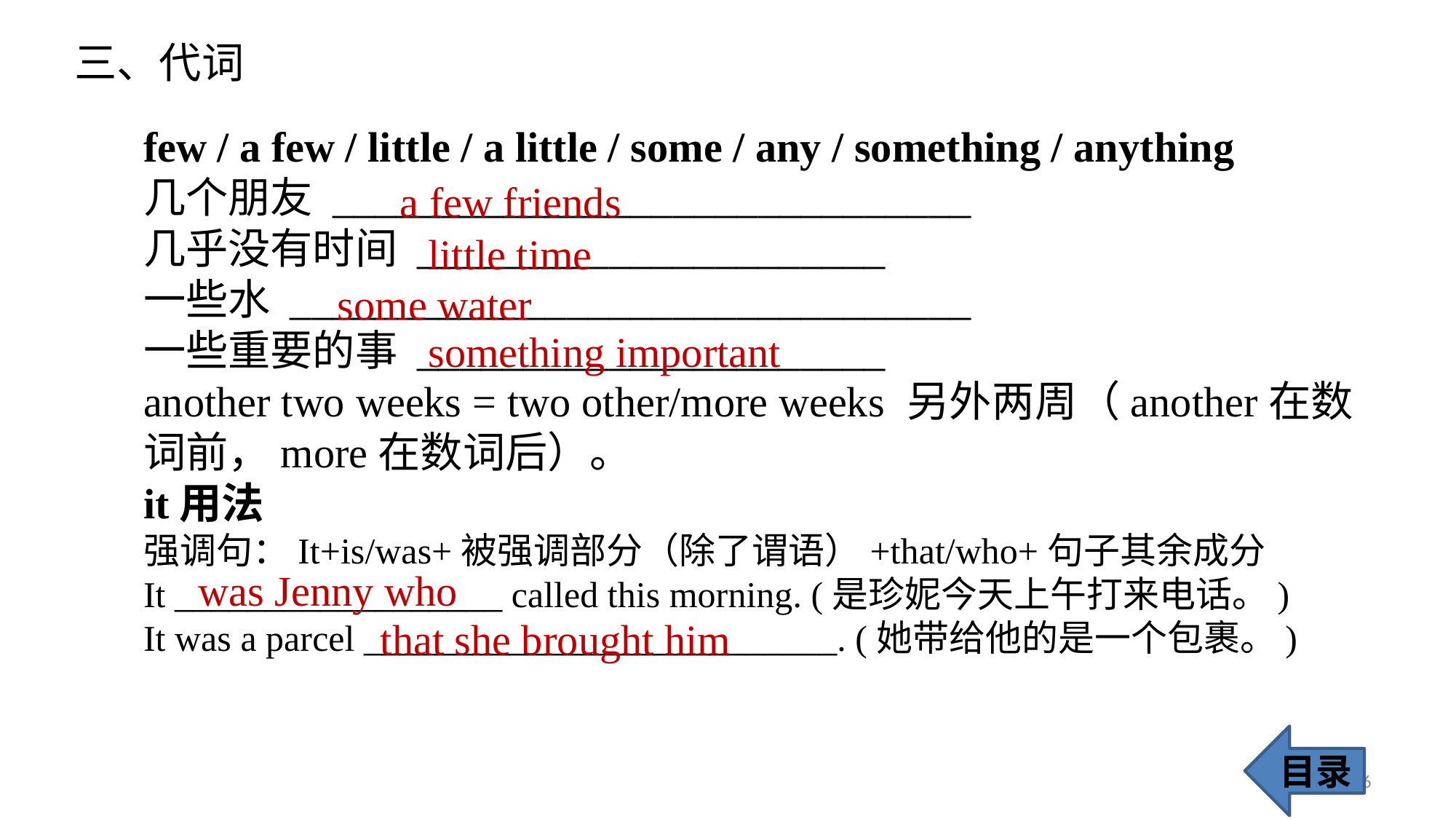

三、代词
few / a few / little / a little / some / any / something / anything
几个朋友 ______________________________
几乎没有时间 ______________________
一些水 ________________________________
一些重要的事 ______________________
another two weeks = two other/more weeks 另外两周（another在数词前，more在数词后）。
it用法
强调句：It+is/was+被强调部分（除了谓语）+that/who+句子其余成分
It __________________ called this morning. (是珍妮今天上午打来电话。)
It was a parcel __________________________. (她带给他的是一个包裹。)
	a few friends
little time
some water
something important
was Jenny who
that she brought him
目录
76